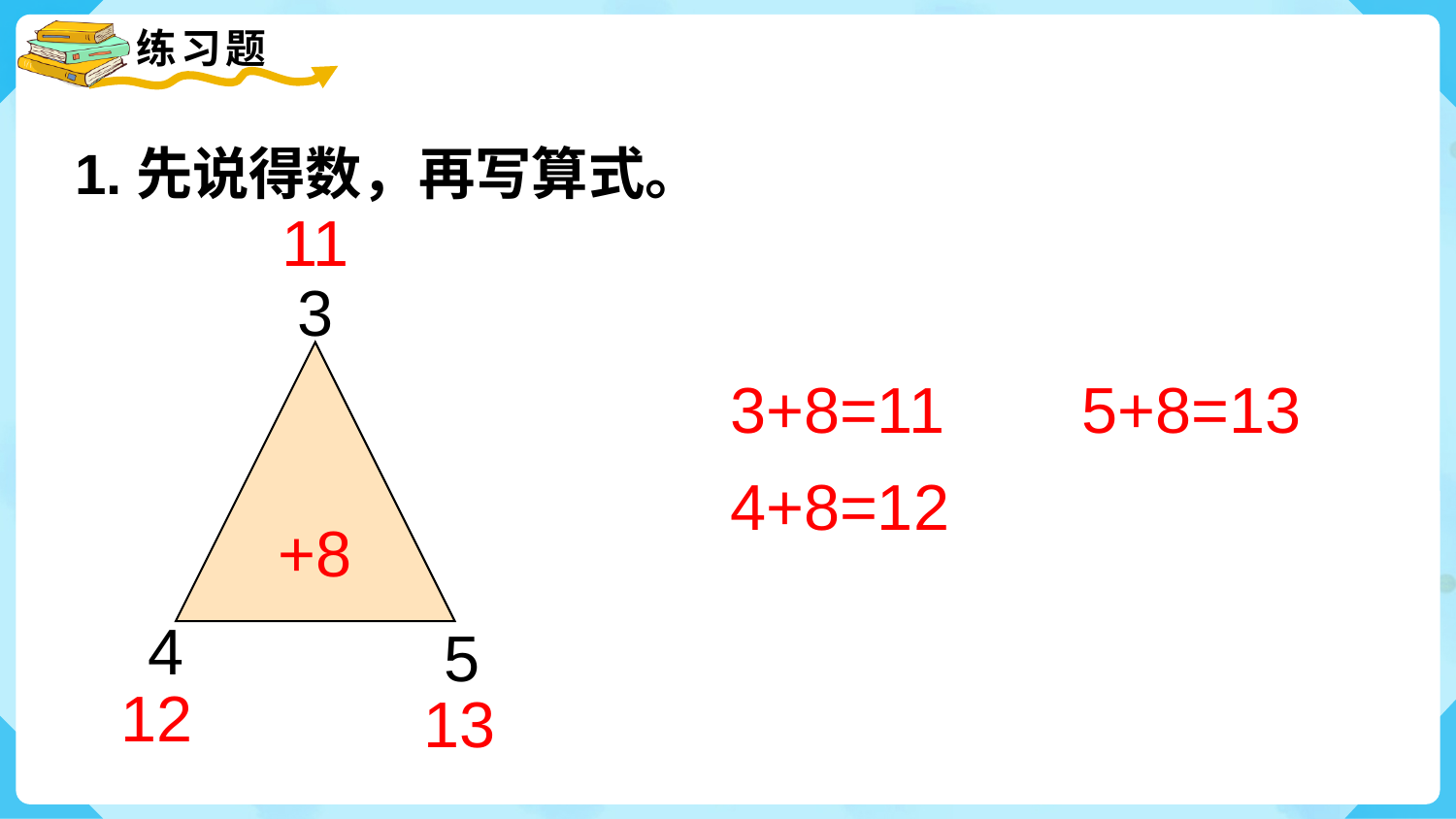

1.先说得数，再写算式。
11
3
+8
3+8=11
5+8=13
4+8=12
4
5
12
13